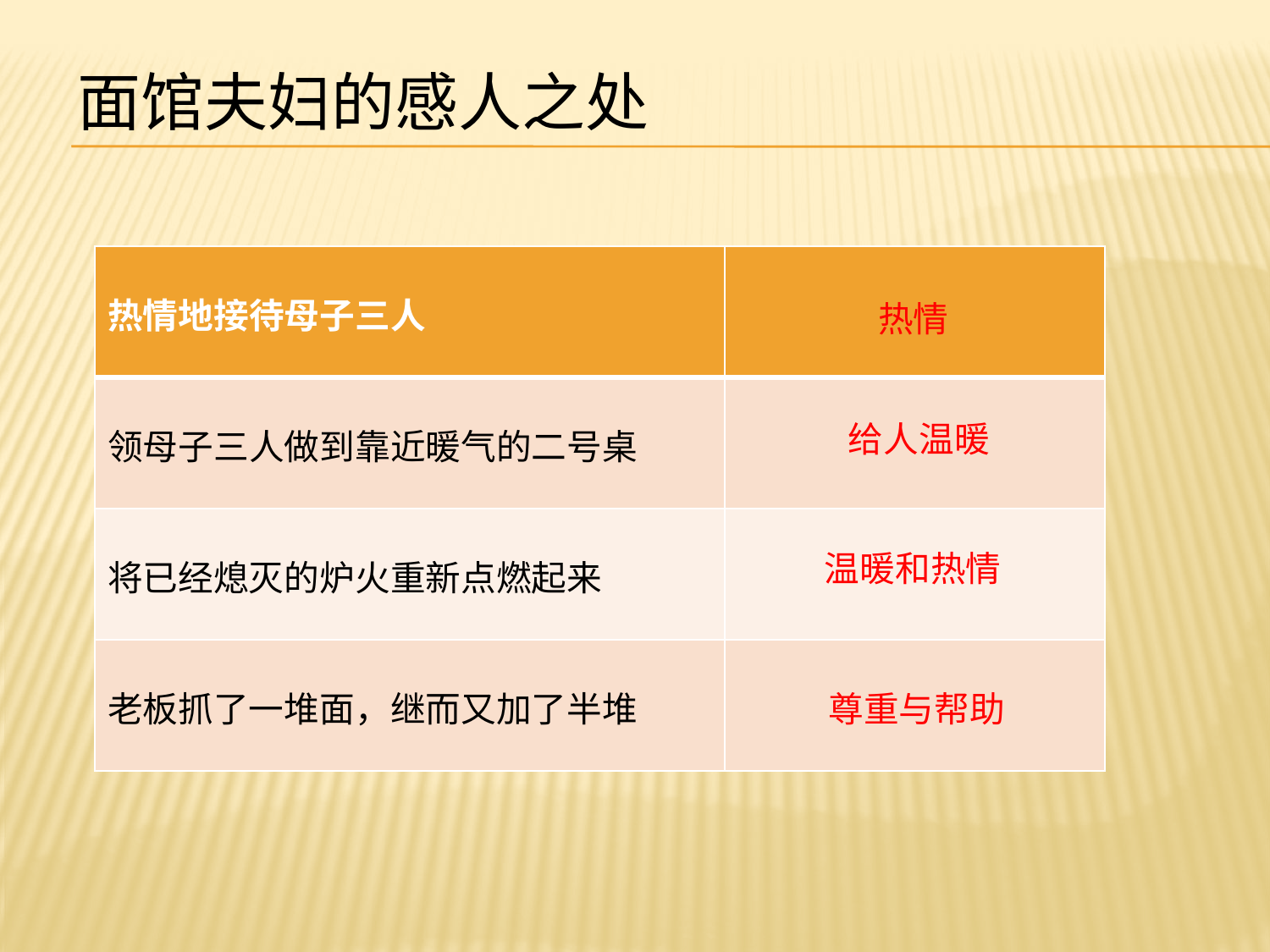

面馆夫妇的感人之处
| 热情地接待母子三人 |  |
| --- | --- |
| 领母子三人做到靠近暖气的二号桌 |  |
| 将已经熄灭的炉火重新点燃起来 |  |
| 老板抓了一堆面，继而又加了半堆 |  |
热情

给人温暖
温暖和热情
尊重与帮助